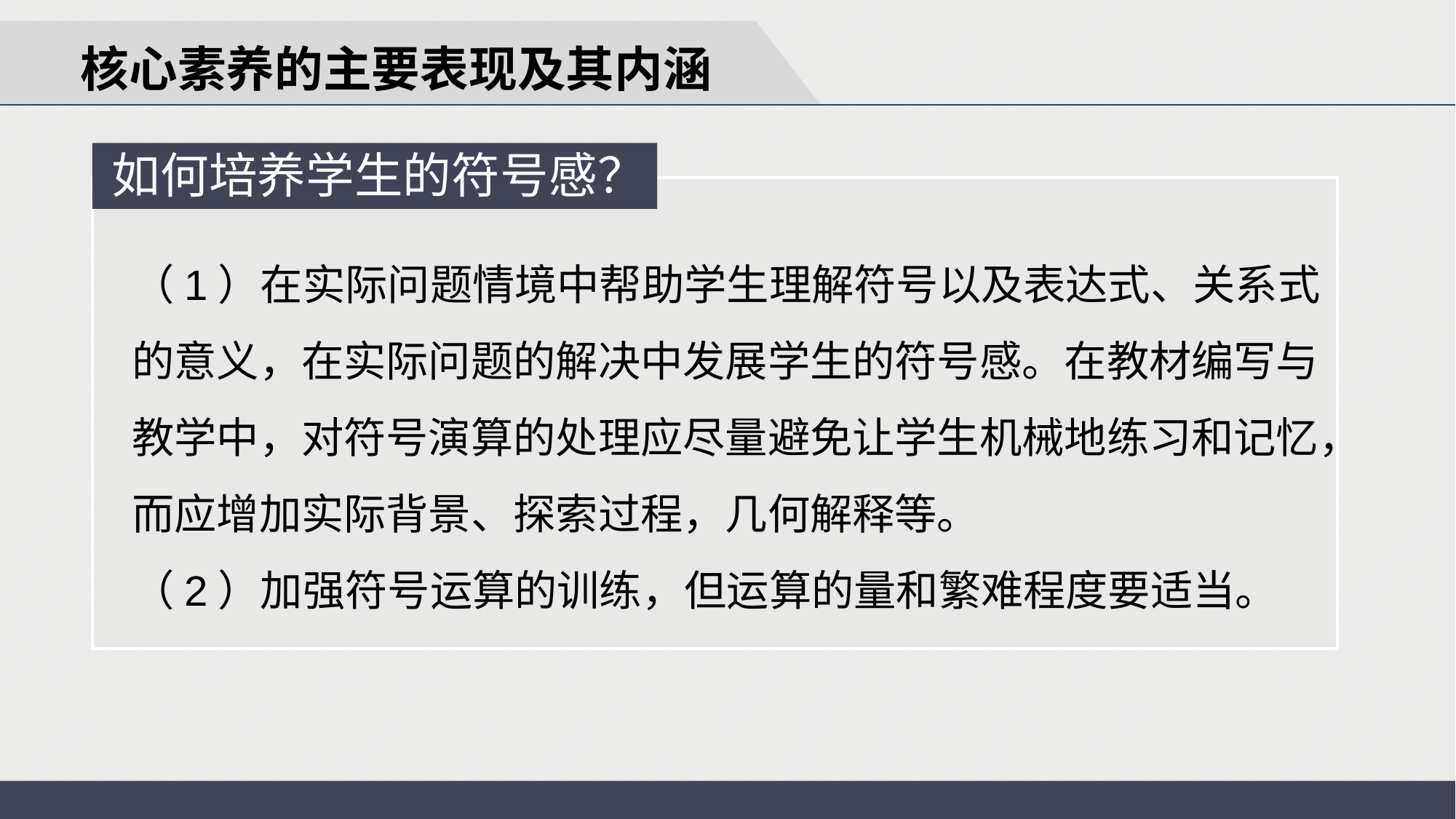

核心素养的主要表现及其内涵
如何培养学生的符号感？

（1）在实际问题情境中帮助学生理解符号以及表达式、关系式的意义，在实际问题的解决中发展学生的符号感。在教材编写与教学中，对符号演算的处理应尽量避免让学生机械地练习和记忆，而应增加实际背景、探索过程，几何解释等。
（2）加强符号运算的训练，但运算的量和繁难程度要适当。